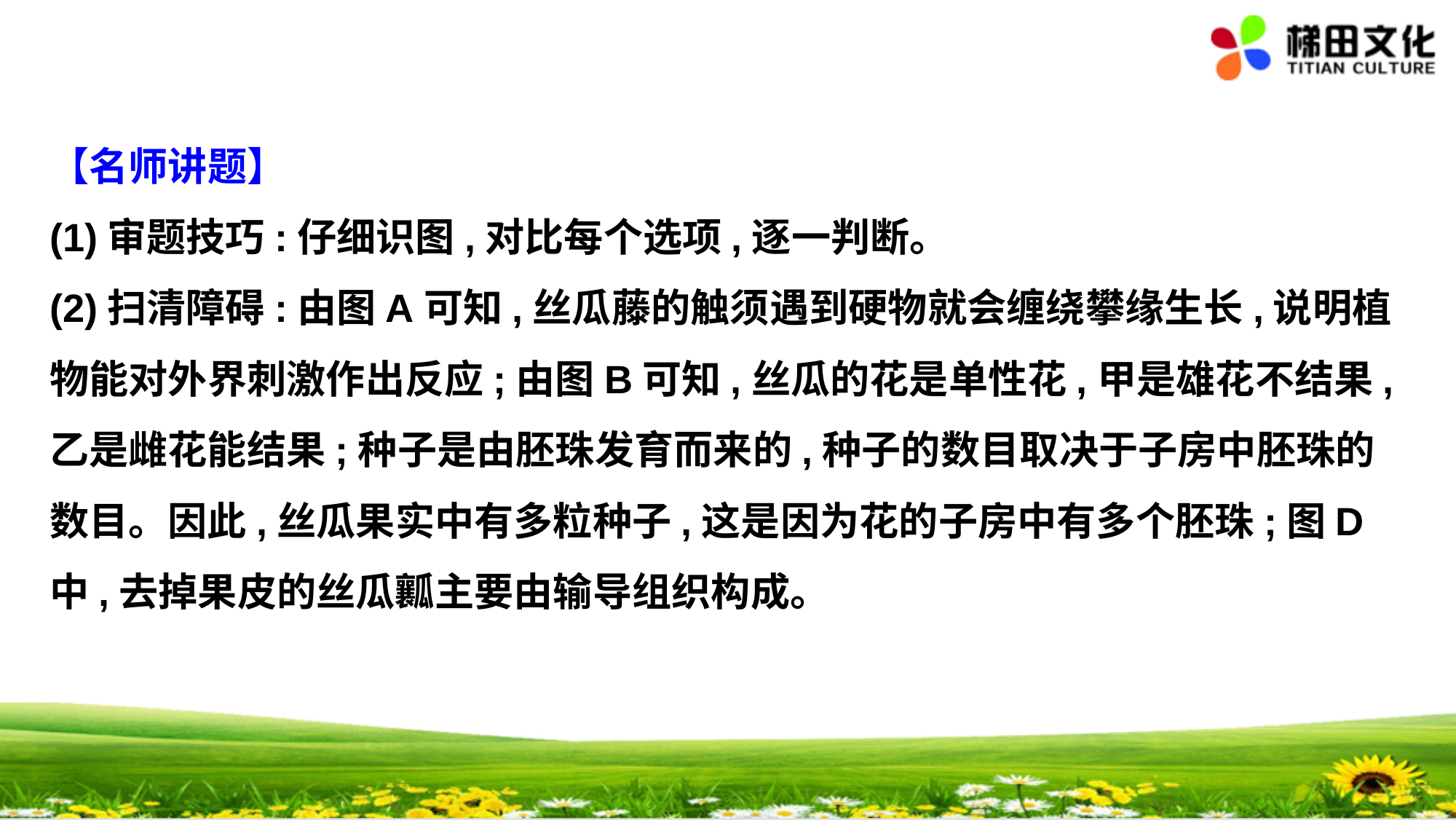

【名师讲题】
(1)审题技巧:仔细识图,对比每个选项,逐一判断。
(2)扫清障碍:由图A可知,丝瓜藤的触须遇到硬物就会缠绕攀缘生长,说明植物能对外界刺激作出反应;由图B可知,丝瓜的花是单性花,甲是雄花不结果,乙是雌花能结果;种子是由胚珠发育而来的,种子的数目取决于子房中胚珠的数目。因此,丝瓜果实中有多粒种子,这是因为花的子房中有多个胚珠;图D中,去掉果皮的丝瓜瓤主要由输导组织构成。